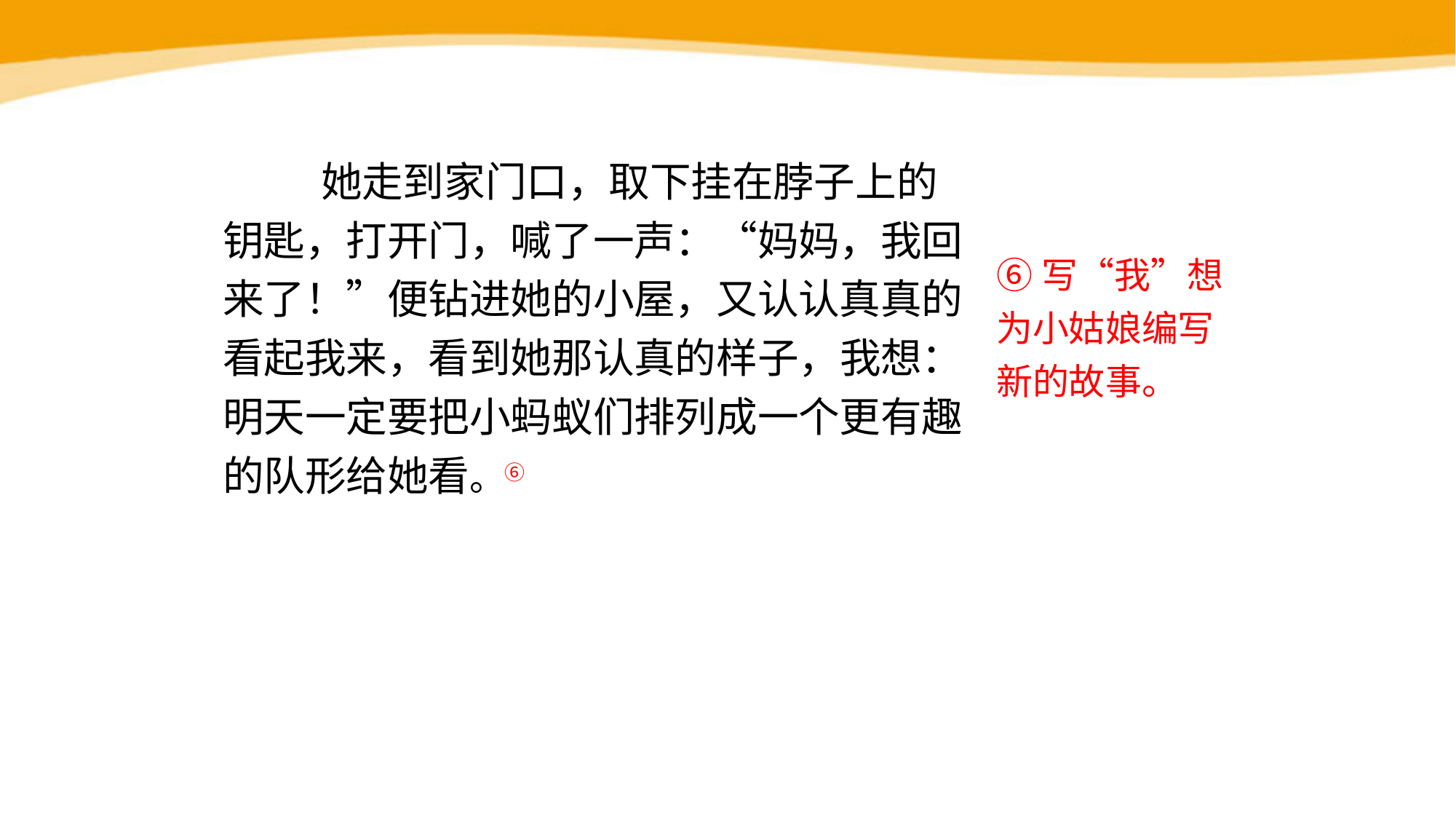

她走到家门口，取下挂在脖子上的钥匙，打开门，喊了一声：“妈妈，我回来了！”便钻进她的小屋，又认认真真的看起我来，看到她那认真的样子，我想：明天一定要把小蚂蚁们排列成一个更有趣的队形给她看。⑥

⑥写“我”想为小姑娘编写新的故事。